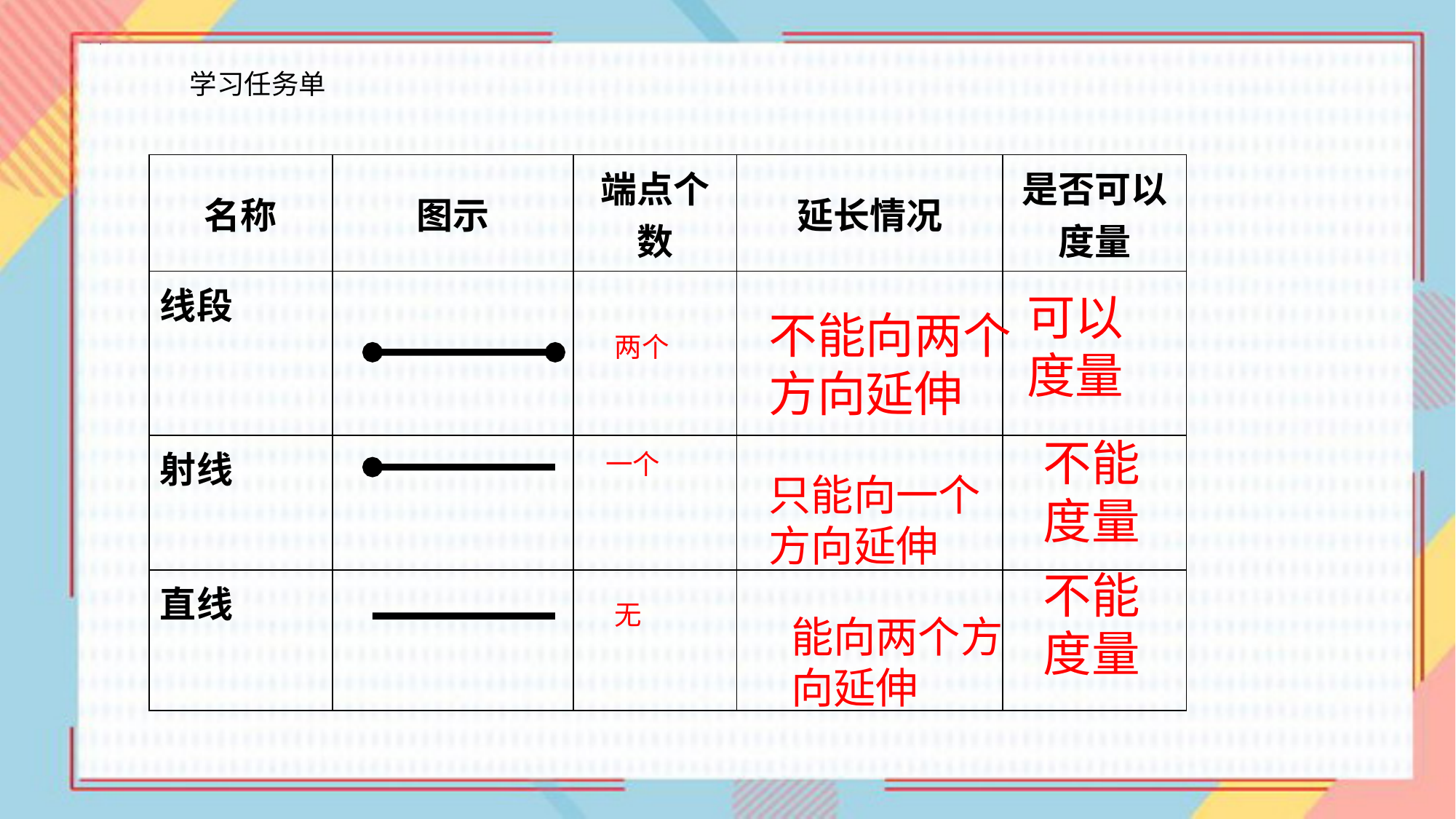

学习任务单
| 名称 | 图示 | 端点个数 | 延长情况 | 是否可以度量 |
| --- | --- | --- | --- | --- |
| 线段 |  |  |  |  |
| 射线 |  |  |  |  |
| 直线 |  |  |  |  |
可以度量
不能向两个方向延伸
两个

不能度量
一个
只能向一个方向延伸

不能度量
无
能向两个方向延伸